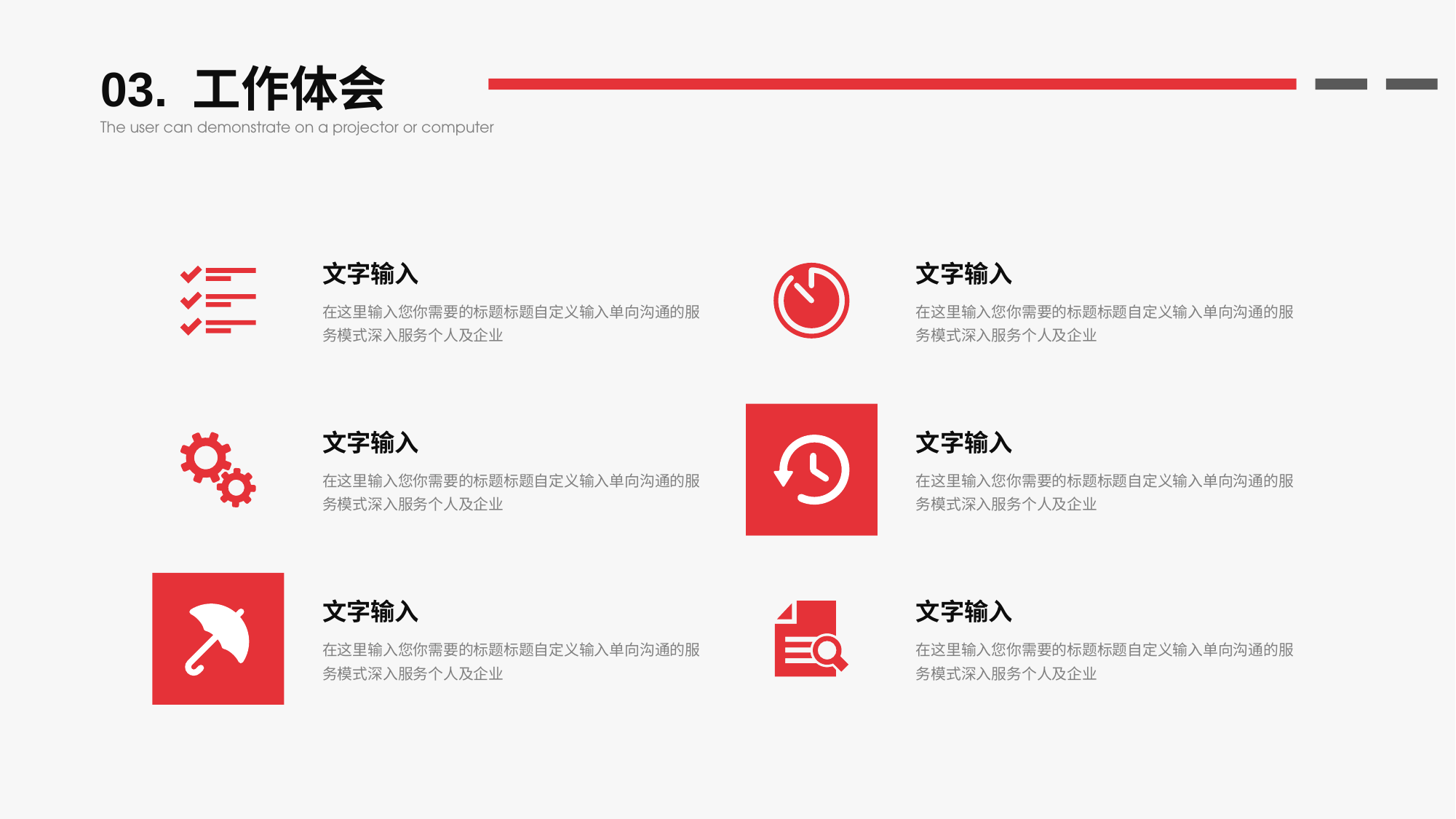

03. 工作体会
The user can demonstrate on a projector or computer

文字输入
在这里输入您你需要的标题标题自定义输入单向沟通的服务模式深入服务个人及企业

文字输入
在这里输入您你需要的标题标题自定义输入单向沟通的服务模式深入服务个人及企业

文字输入
在这里输入您你需要的标题标题自定义输入单向沟通的服务模式深入服务个人及企业

文字输入
在这里输入您你需要的标题标题自定义输入单向沟通的服务模式深入服务个人及企业

文字输入
在这里输入您你需要的标题标题自定义输入单向沟通的服务模式深入服务个人及企业

文字输入
在这里输入您你需要的标题标题自定义输入单向沟通的服务模式深入服务个人及企业